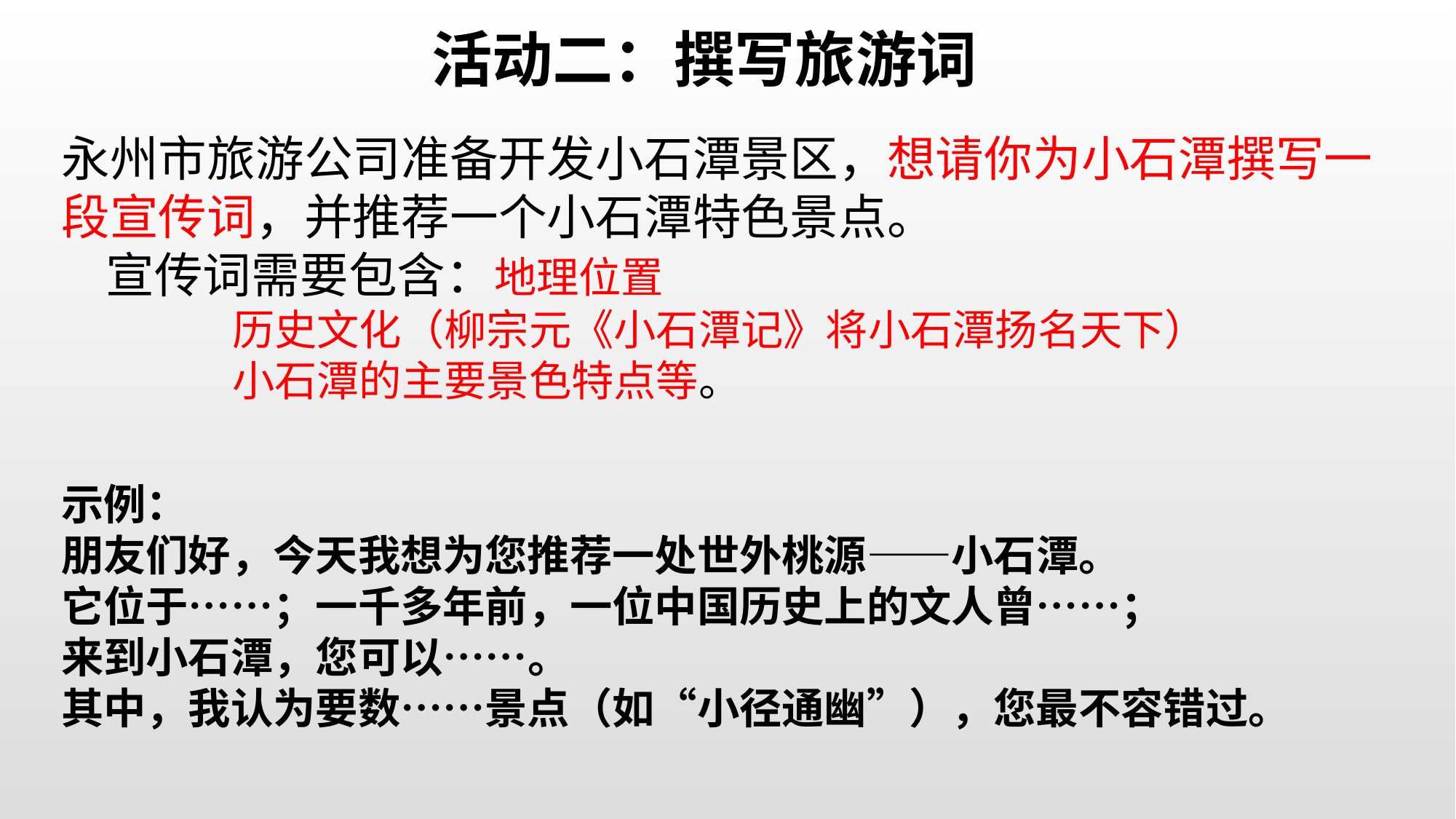

活动二：撰写旅游词
永州市旅游公司准备开发小石潭景区，想请你为小石潭撰写一段宣传词，并推荐一个小石潭特色景点。
   宣传词需要包含：地理位置
                 历史文化（柳宗元《小石潭记》将小石潭扬名天下）
                 小石潭的主要景色特点等。

示例：
朋友们好，今天我想为您推荐一处世外桃源——小石潭。
它位于……；一千多年前，一位中国历史上的文人曾……；
来到小石潭，您可以……。
其中，我认为要数……景点（如“小径通幽”），您最不容错过。